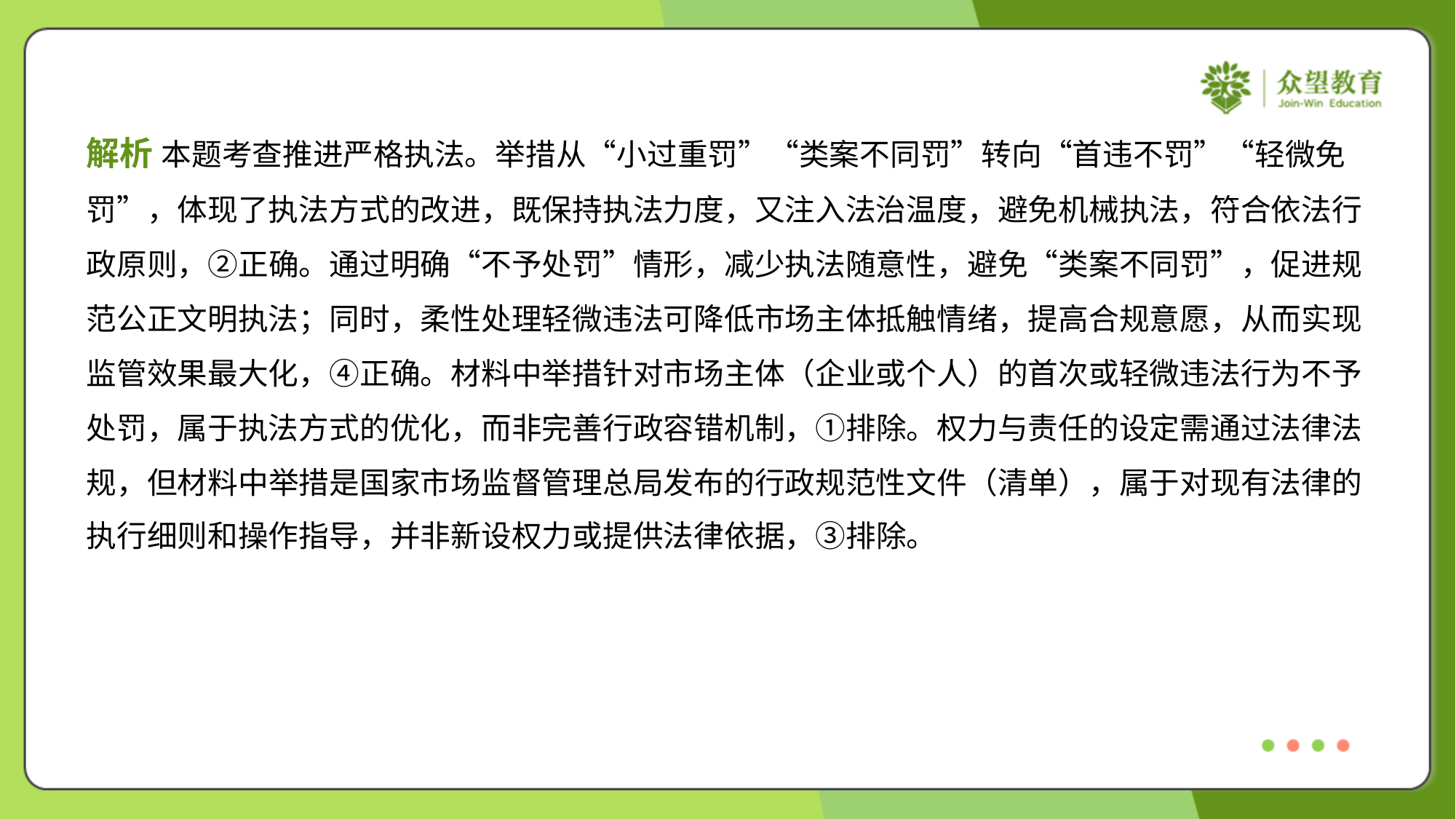

解析 本题考查推进严格执法。举措从“小过重罚”“类案不同罚”转向“首违不罚”“轻微免
罚”，体现了执法方式的改进，既保持执法力度，又注入法治温度，避免机械执法，符合依法行
政原则，②正确。通过明确“不予处罚”情形，减少执法随意性，避免“类案不同罚”，促进规
范公正文明执法；同时，柔性处理轻微违法可降低市场主体抵触情绪，提高合规意愿，从而实现
监管效果最大化，④正确。材料中举措针对市场主体（企业或个人）的首次或轻微违法行为不予
处罚，属于执法方式的优化，而非完善行政容错机制，①排除。权力与责任的设定需通过法律法
规，但材料中举措是国家市场监督管理总局发布的行政规范性文件（清单），属于对现有法律的
执行细则和操作指导，并非新设权力或提供法律依据，③排除。